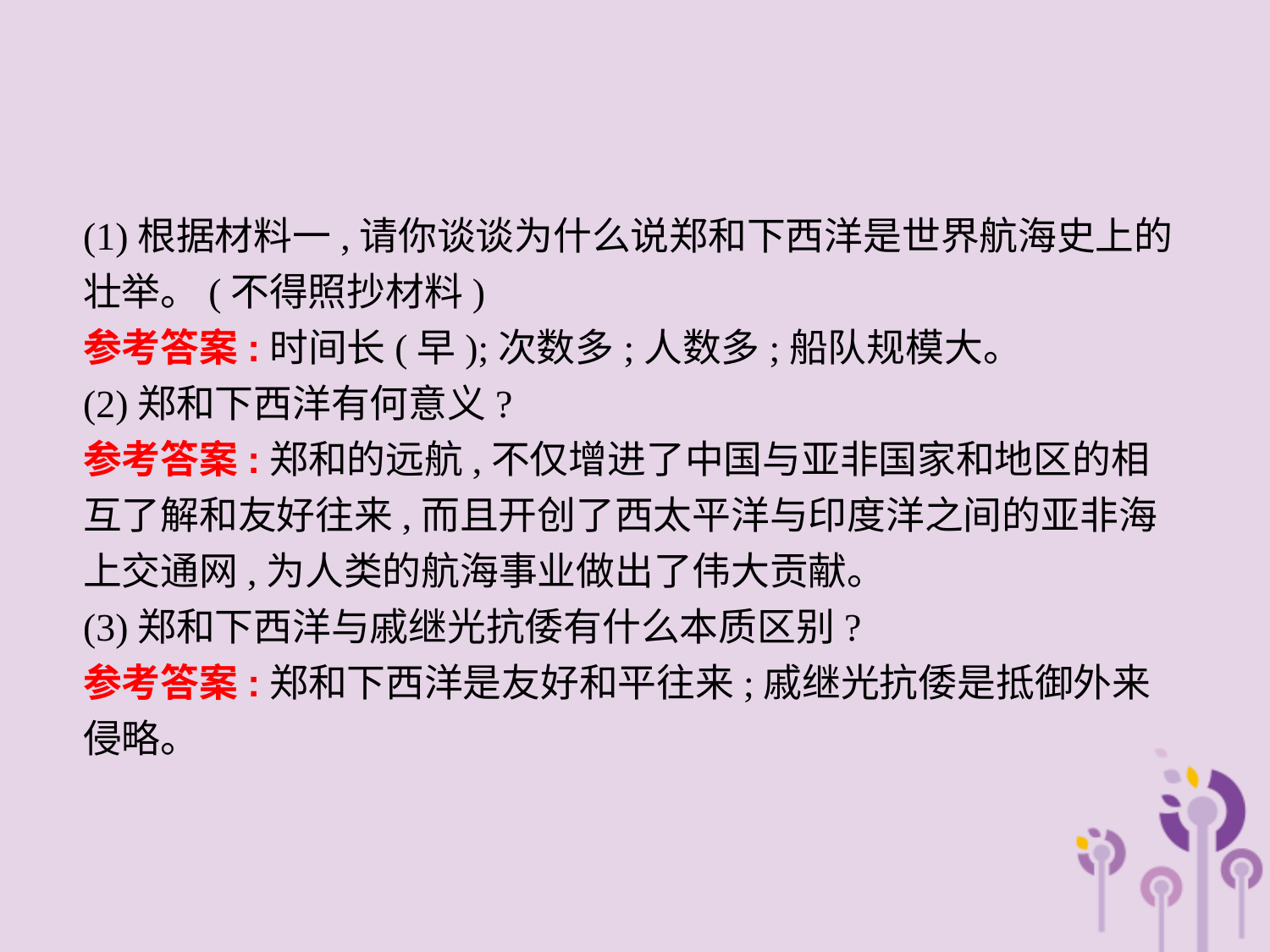

(1)根据材料一,请你谈谈为什么说郑和下西洋是世界航海史上的壮举。(不得照抄材料)
参考答案:时间长(早);次数多;人数多;船队规模大。
(2)郑和下西洋有何意义?
参考答案:郑和的远航,不仅增进了中国与亚非国家和地区的相互了解和友好往来,而且开创了西太平洋与印度洋之间的亚非海上交通网,为人类的航海事业做出了伟大贡献。
(3)郑和下西洋与戚继光抗倭有什么本质区别?
参考答案:郑和下西洋是友好和平往来;戚继光抗倭是抵御外来侵略。